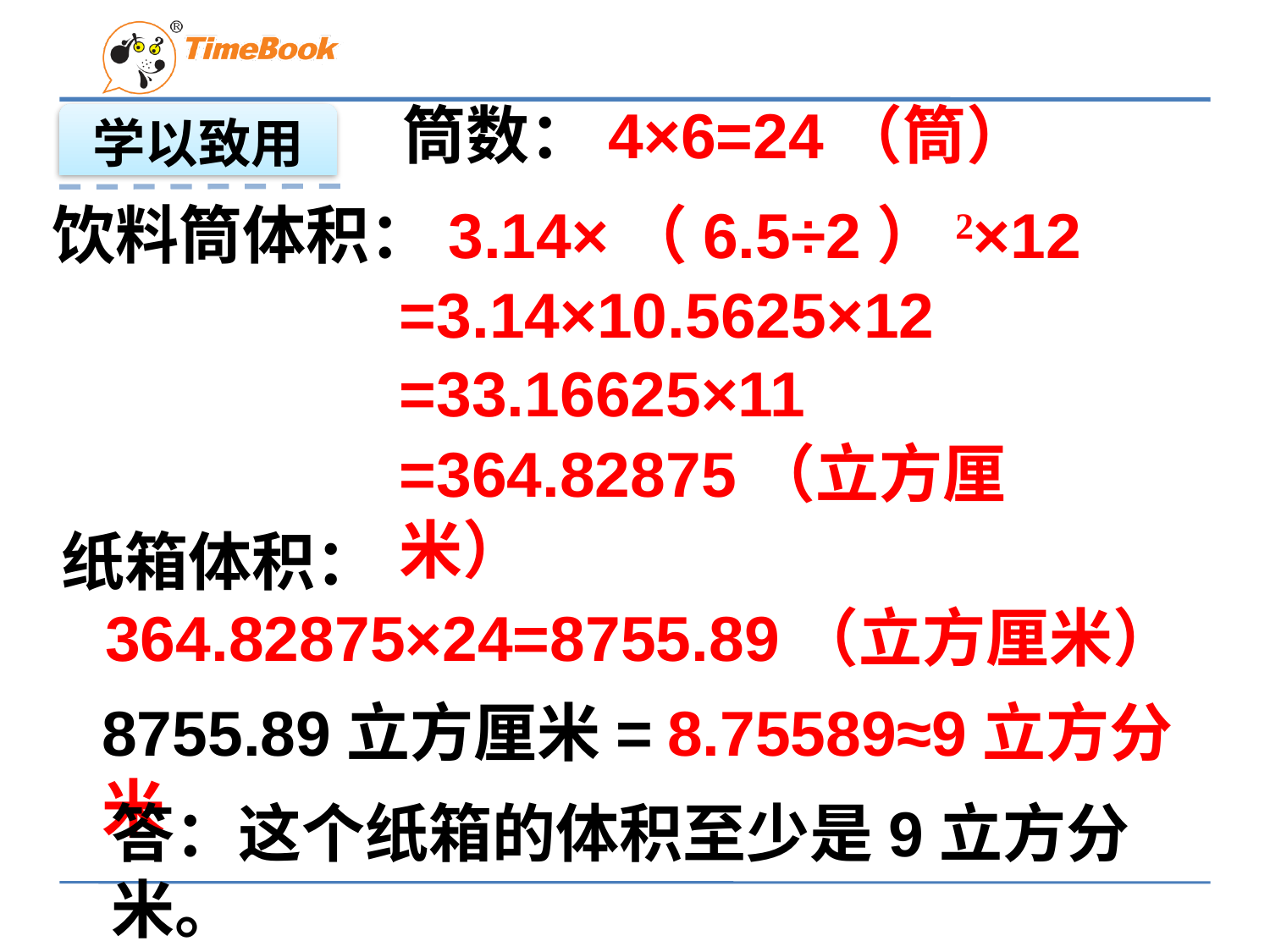

筒数：4×6=24（筒）
学以致用
饮料筒体积：3.14×（6.5÷2）2×12
=3.14×10.5625×12
=33.16625×11
=364.82875（立方厘米）
  纸箱体积：
     364.82875×24=8755.89（立方厘米）
8755.89立方厘米= 8.75589≈9立方分米
答：这个纸箱的体积至少是9立方分米。